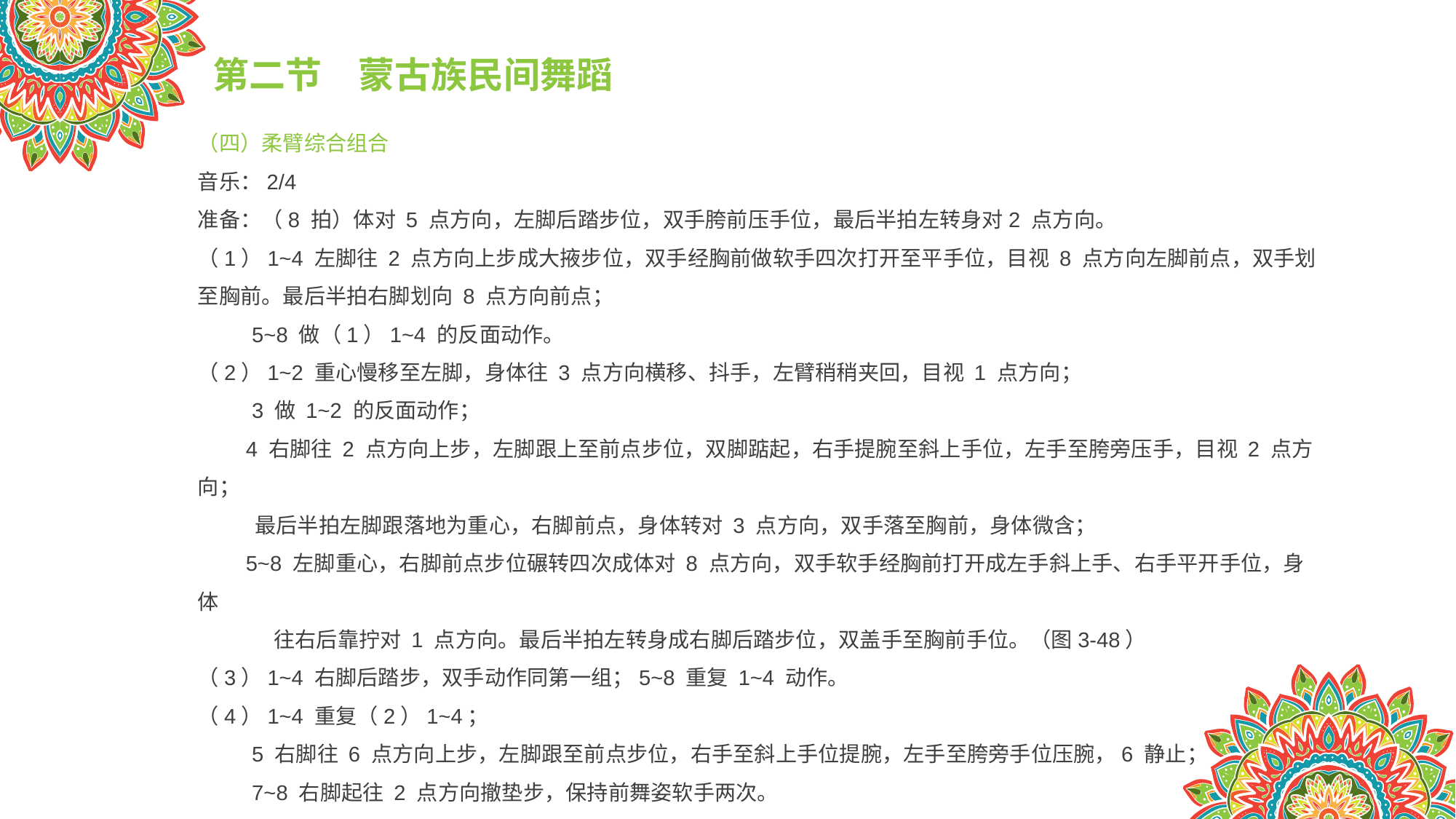

第二节　蒙古族民间舞蹈
（四）柔臂综合组合
音乐：2/4
准备：（8 拍）体对 5 点方向，左脚后踏步位，双手胯前压手位，最后半拍左转身对2 点方向。
（1）1~4 左脚往 2 点方向上步成大掖步位，双手经胸前做软手四次打开至平手位，目视 8 点方向左脚前点，双手划至胸前。最后半拍右脚划向 8 点方向前点；
         5~8 做（1）1~4 的反面动作。
（2）1~2 重心慢移至左脚，身体往 3 点方向横移、抖手，左臂稍稍夹回，目视 1 点方向；
         3 做 1~2 的反面动作；
        4 右脚往 2 点方向上步，左脚跟上至前点步位，双脚踮起，右手提腕至斜上手位，左手至胯旁压手，目视 2 点方向；
           最后半拍左脚跟落地为重心，右脚前点，身体转对 3 点方向，双手落至胸前，身体微含；
        5~8 左脚重心，右脚前点步位碾转四次成体对 8 点方向，双手软手经胸前打开成左手斜上手、右手平开手位，身体
               往右后靠拧对 1 点方向。最后半拍左转身成右脚后踏步位，双盖手至胸前手位。（图3-48）
（3）1~4 右脚后踏步，双手动作同第一组；5~8 重复 1~4 动作。
（4）1~4 重复（2）1~4；
         5 右脚往 6 点方向上步，左脚跟至前点步位，右手至斜上手位提腕，左手至胯旁手位压腕，6 静止；
         7~8 右脚起往 2 点方向撤垫步，保持前舞姿软手两次。